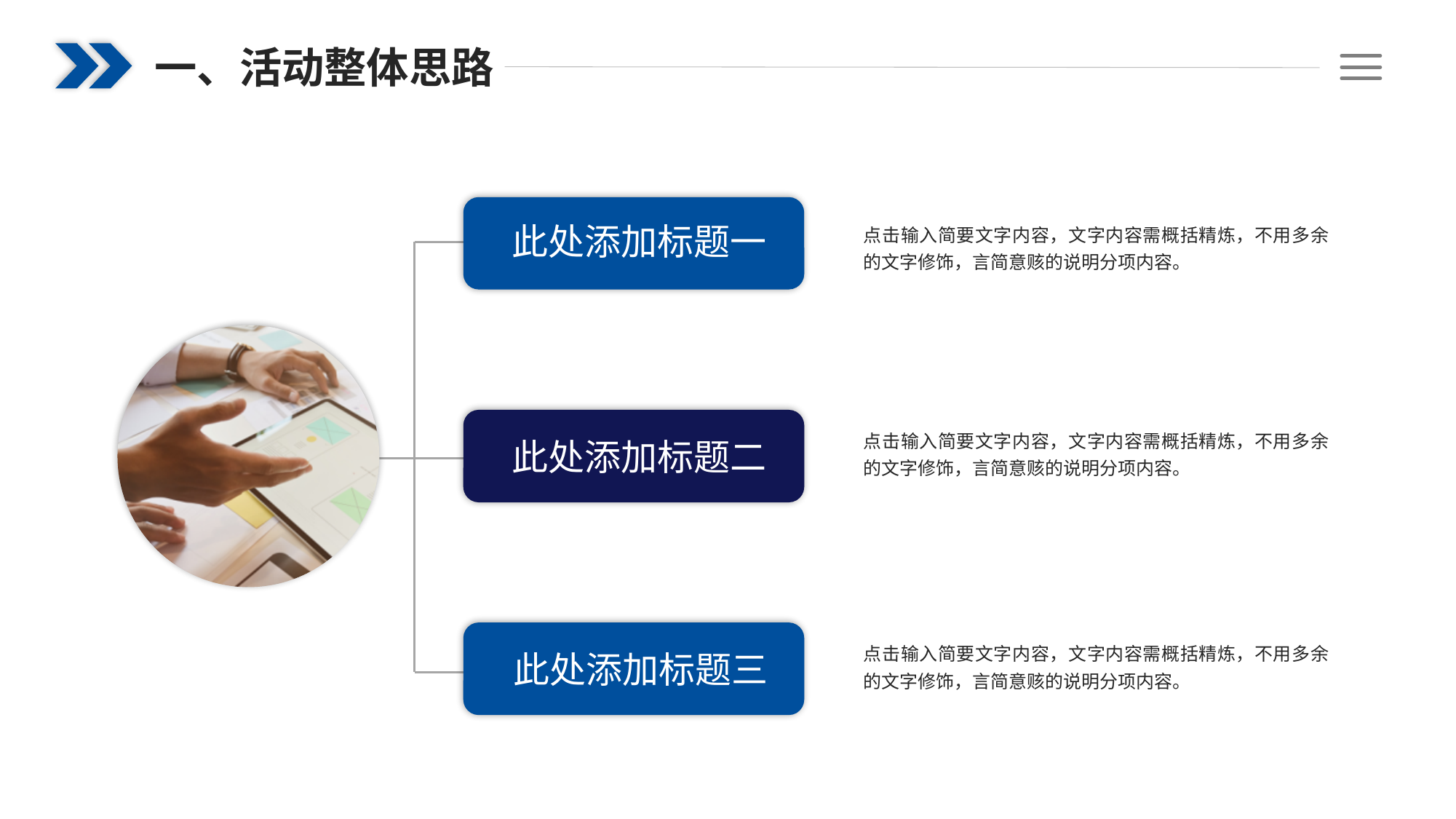

一、活动整体思路

此处添加标题一
点击输入简要文字内容，文字内容需概括精炼，不用多余的文字修饰，言简意赅的说明分项内容。

此处添加标题二
点击输入简要文字内容，文字内容需概括精炼，不用多余的文字修饰，言简意赅的说明分项内容。

此处添加标题三
点击输入简要文字内容，文字内容需概括精炼，不用多余的文字修饰，言简意赅的说明分项内容。